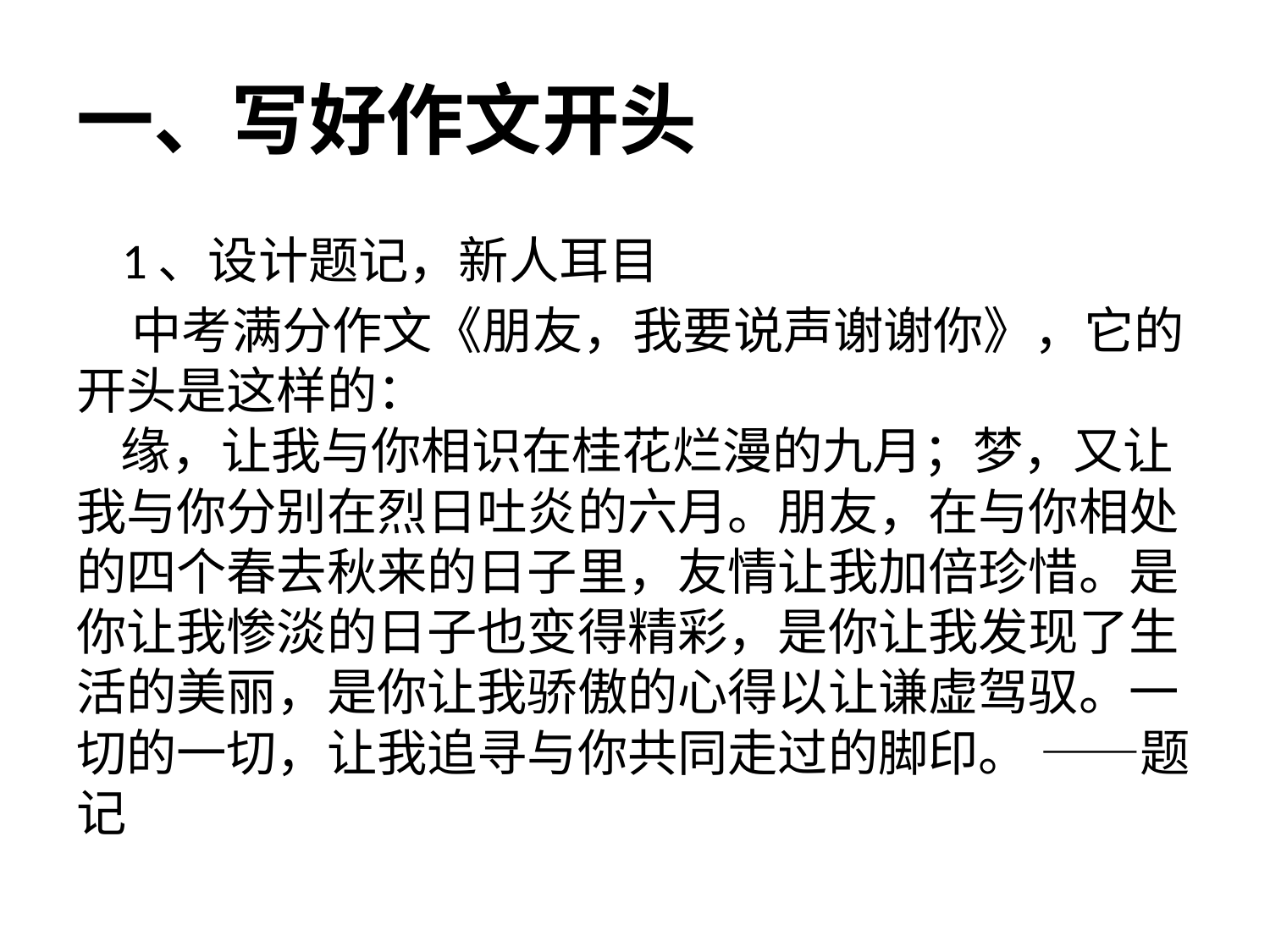

# 一、写好作文开头
    1、设计题记，新人耳目
    中考满分作文《朋友，我要说声谢谢你》，它的开头是这样的：
    缘，让我与你相识在桂花烂漫的九月；梦，又让我与你分别在烈日吐炎的六月。朋友，在与你相处的四个春去秋来的日子里，友情让我加倍珍惜。是你让我惨淡的日子也变得精彩，是你让我发现了生活的美丽，是你让我骄傲的心得以让谦虚驾驭。一切的一切，让我追寻与你共同走过的脚印。 ——题记